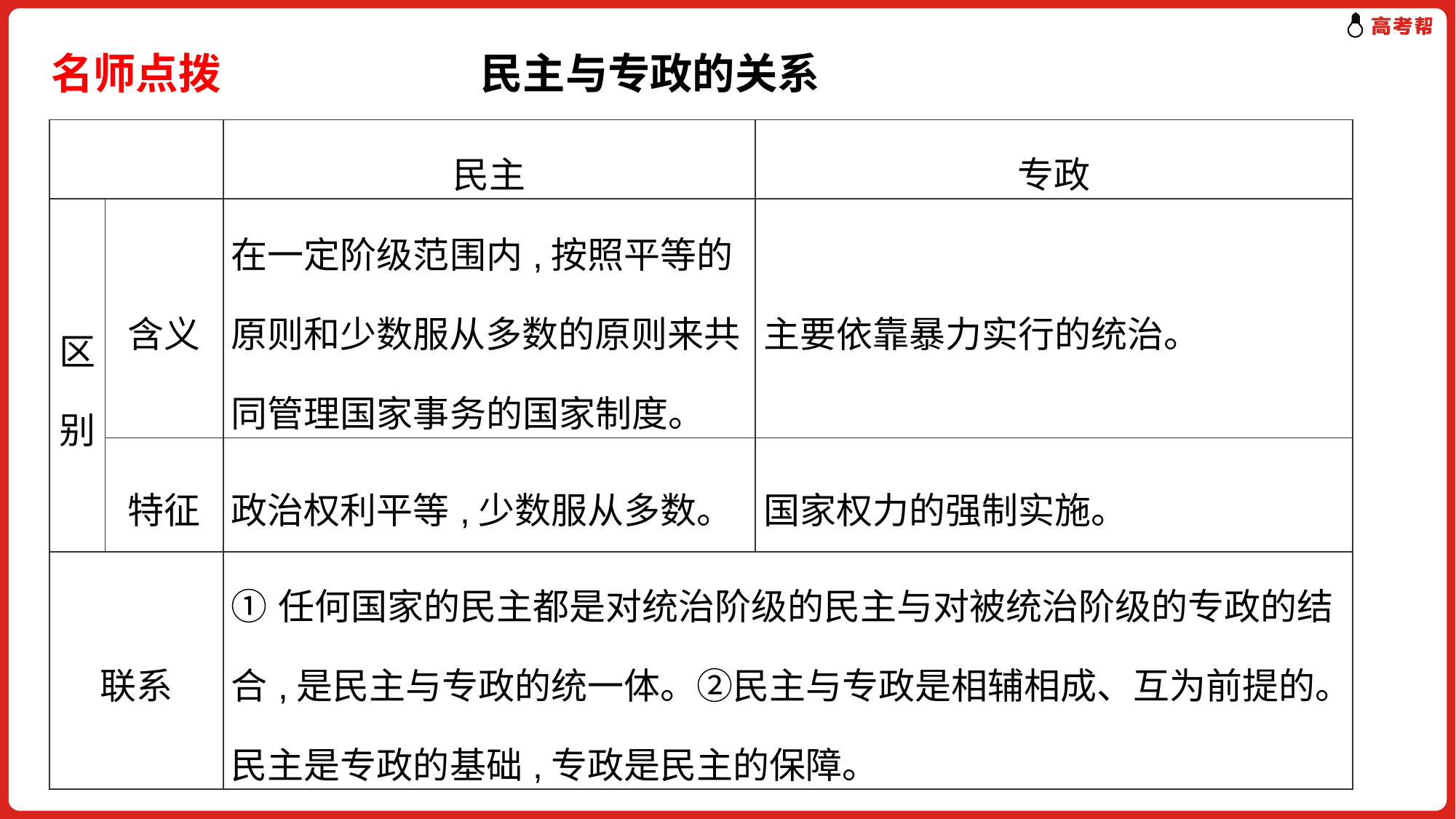

# 名师点拨 　                      民主与专政的关系
|  |  | 民主 | 专政 |
| --- | --- | --- | --- |
| 区别 | 含义 | 在一定阶级范围内,按照平等的原则和少数服从多数的原则来共同管理国家事务的国家制度。 | 主要依靠暴力实行的统治。 |
|  | 特征 | 政治权利平等,少数服从多数。 | 国家权力的强制实施。 |
| 联系 |  | ①任何国家的民主都是对统治阶级的民主与对被统治阶级的专政的结合,是民主与专政的统一体。②民主与专政是相辅相成、互为前提的。民主是专政的基础,专政是民主的保障。 |  |